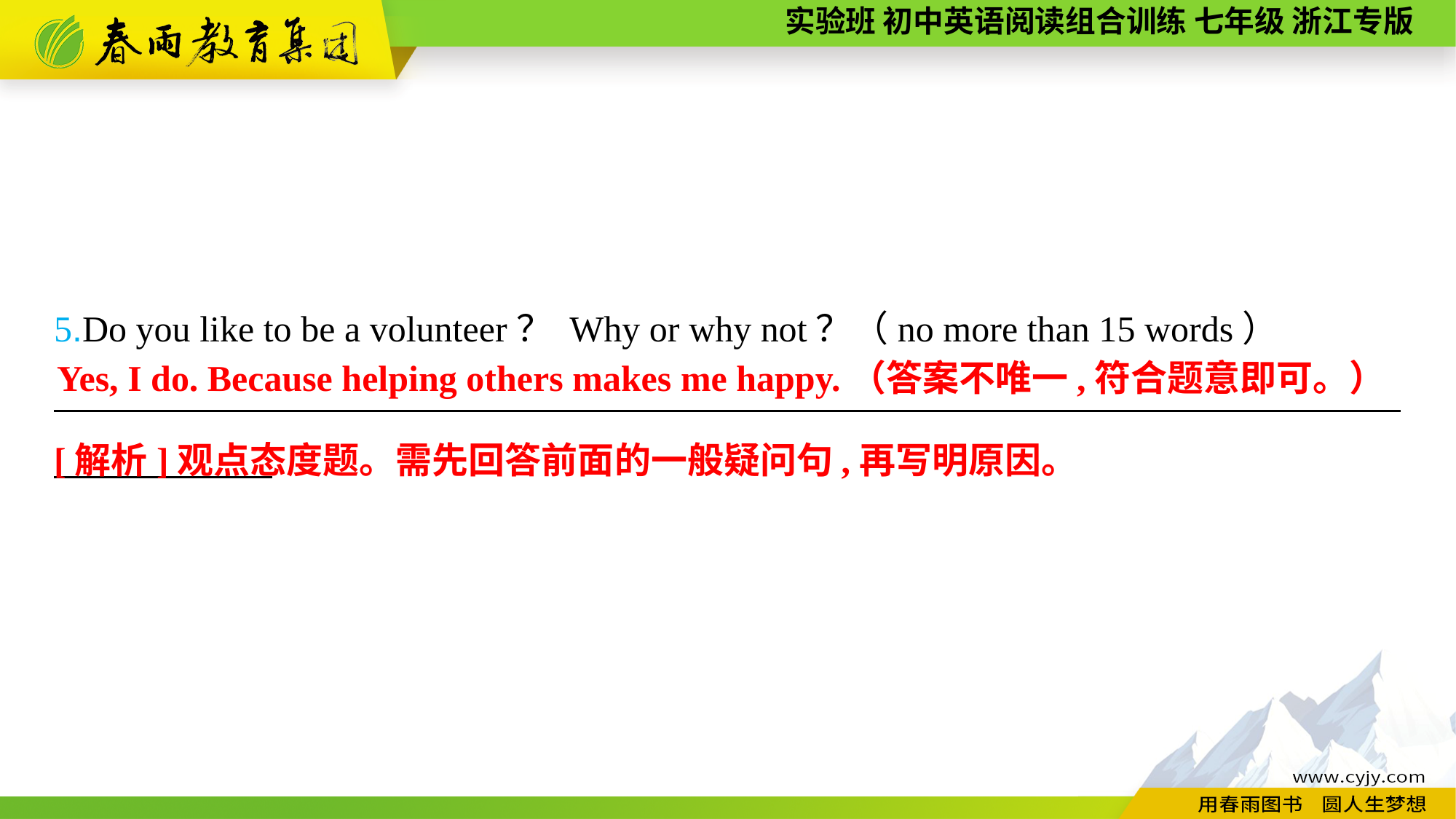

5.Do you like to be a volunteer？ Why or why not？（no more than 15 words）
__________________________________________________________________________
Yes, I do. Because helping others makes me happy.（答案不唯一,符合题意即可。）
[解析]观点态度题。需先回答前面的一般疑问句,再写明原因。